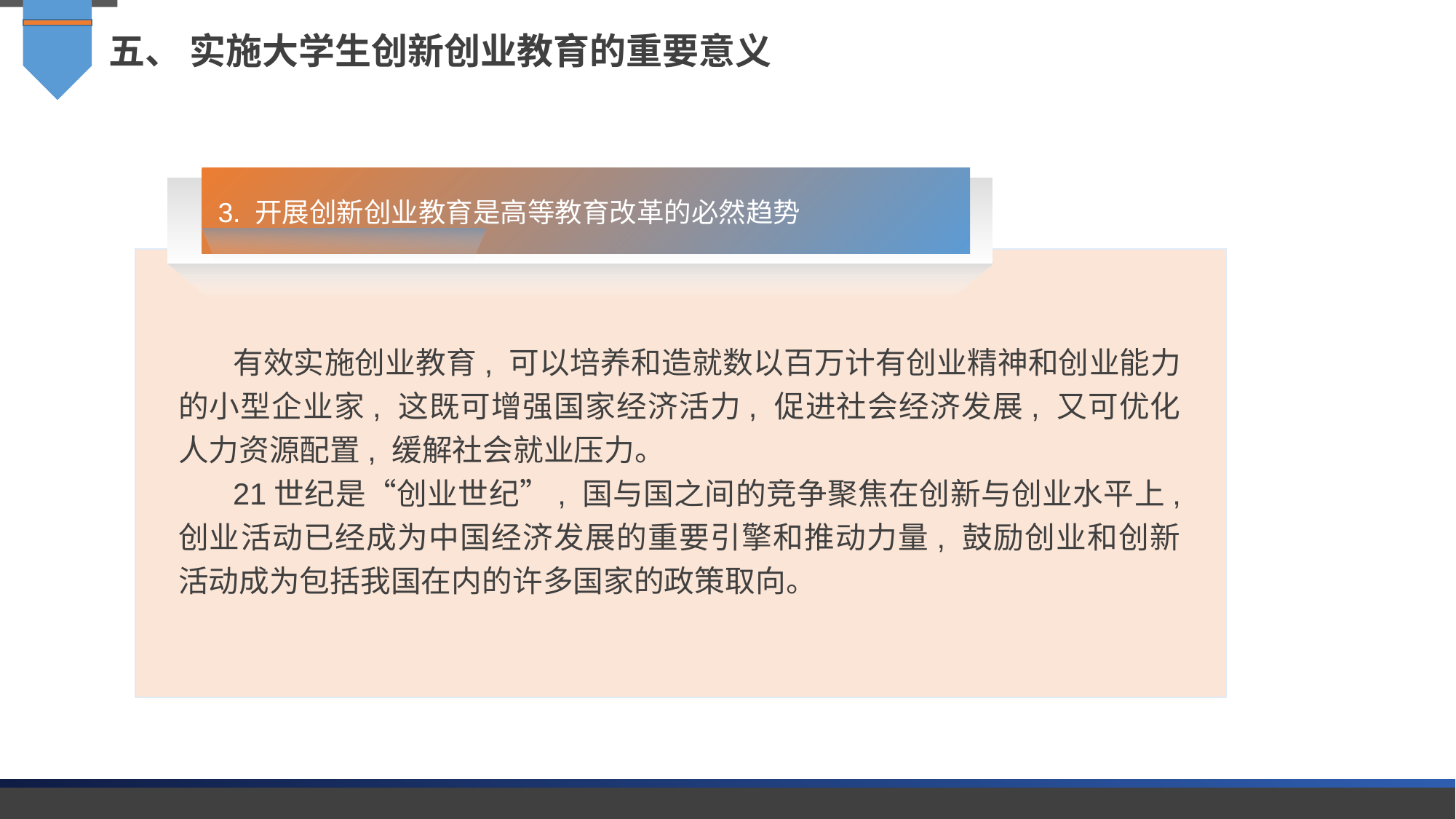

五、 实施大学生创新创业教育的重要意义

3. 开展创新创业教育是高等教育改革的必然趋势

有效实施创业教育, 可以培养和造就数以百万计有创业精神和创业能力的小型企业家, 这既可增强国家经济活力, 促进社会经济发展, 又可优化人力资源配置, 缓解社会就业压力。
21世纪是“创业世纪”, 国与国之间的竞争聚焦在创新与创业水平上, 创业活动已经成为中国经济发展的重要引擎和推动力量, 鼓励创业和创新活动成为包括我国在内的许多国家的政策取向。